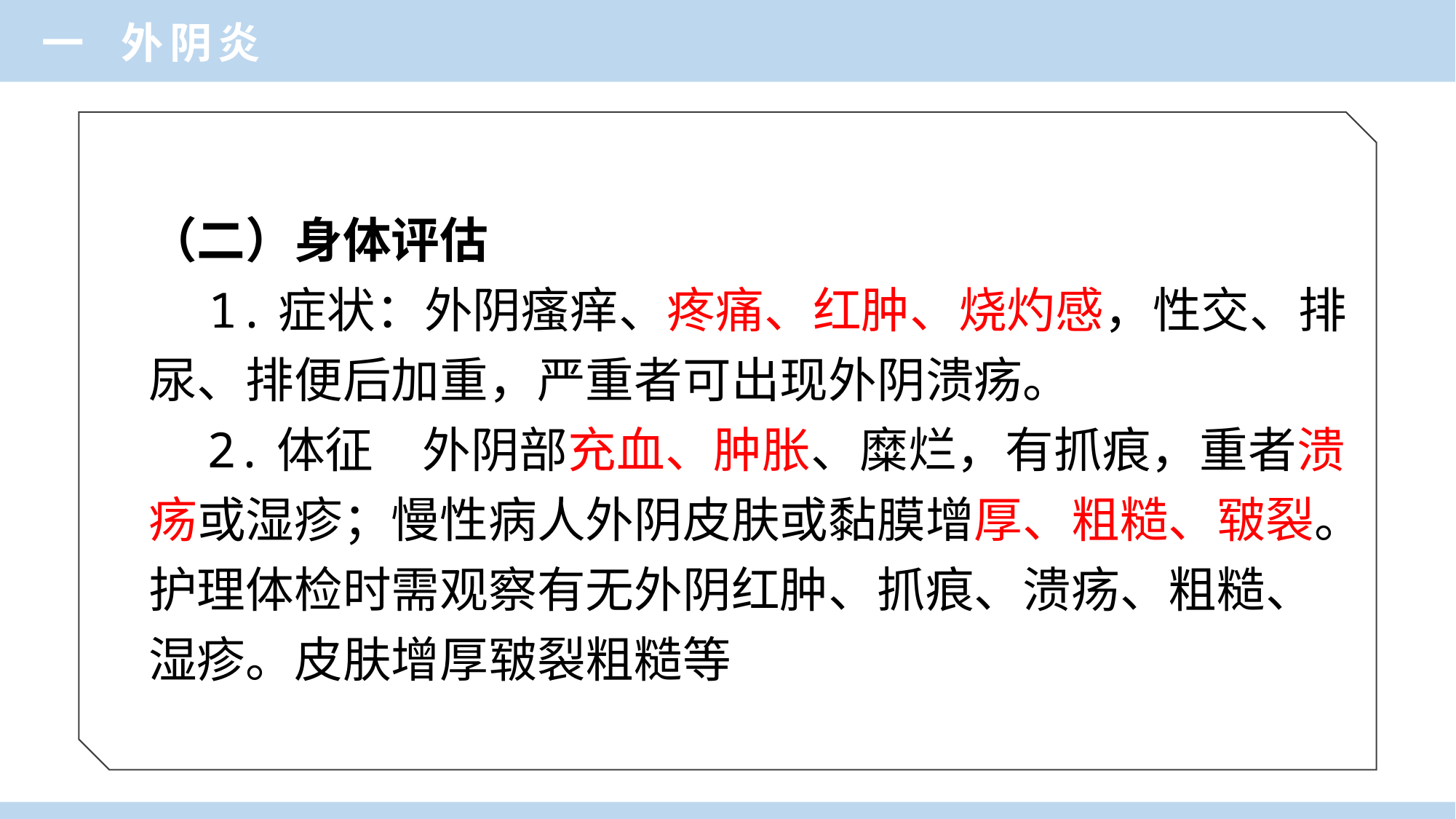

一  外阴炎

（二）身体评估
　1.症状：外阴瘙痒、疼痛、红肿、烧灼感，性交、排
尿、排便后加重，严重者可出现外阴溃疡。
  2.体征　外阴部充血、肿胀、糜烂，有抓痕，重者溃
疡或湿疹；慢性病人外阴皮肤或黏膜增厚、粗糙、皲裂。
护理体检时需观察有无外阴红肿、抓痕、溃疡、粗糙、
湿疹。皮肤增厚皲裂粗糙等